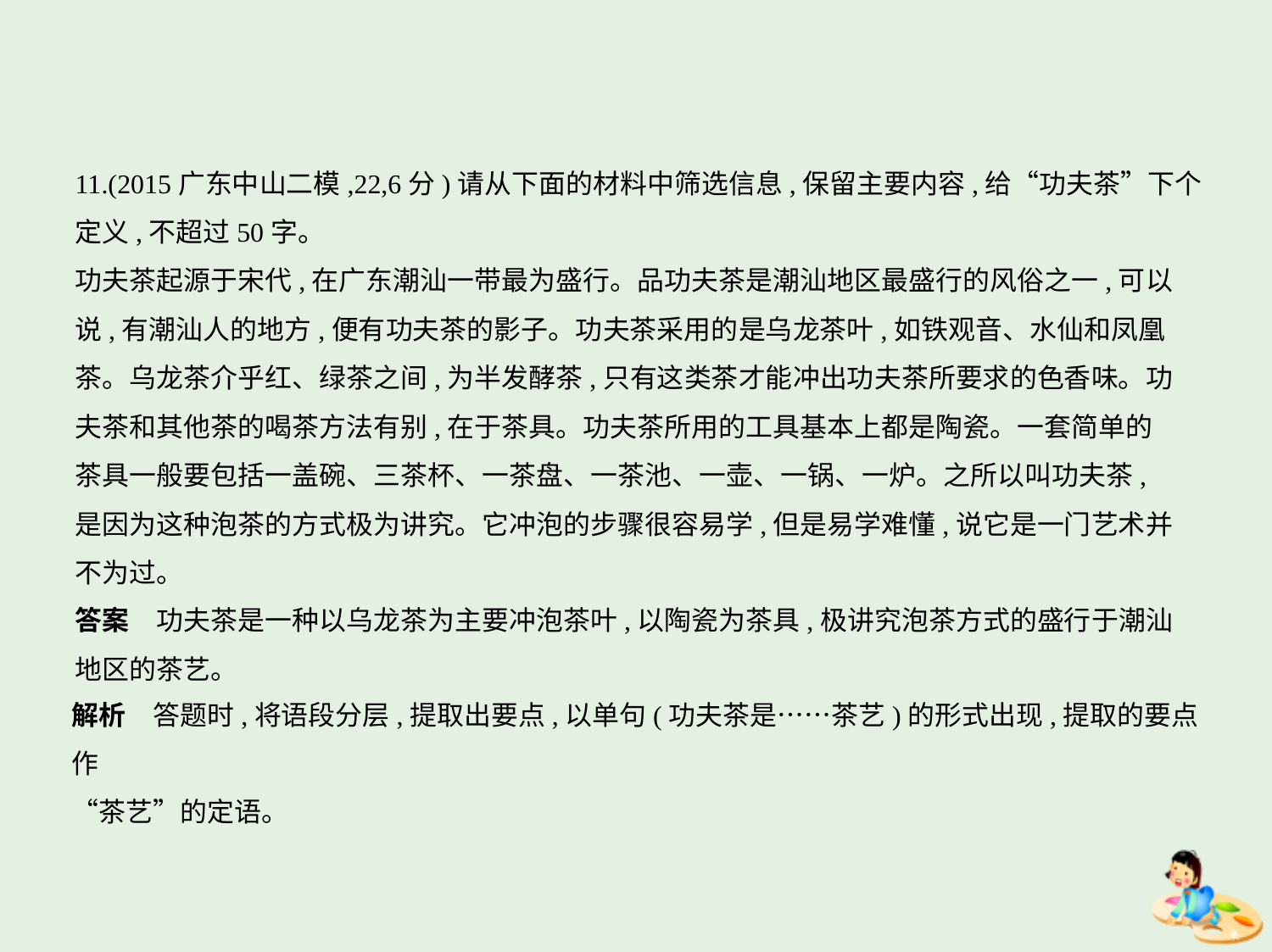

11.(2015广东中山二模,22,6分)请从下面的材料中筛选信息,保留主要内容,给“功夫茶”下个
定义,不超过50字。
功夫茶起源于宋代,在广东潮汕一带最为盛行。品功夫茶是潮汕地区最盛行的风俗之一,可以
说,有潮汕人的地方,便有功夫茶的影子。功夫茶采用的是乌龙茶叶,如铁观音、水仙和凤凰
茶。乌龙茶介乎红、绿茶之间,为半发酵茶,只有这类茶才能冲出功夫茶所要求的色香味。功
夫茶和其他茶的喝茶方法有别,在于茶具。功夫茶所用的工具基本上都是陶瓷。一套简单的
茶具一般要包括一盖碗、三茶杯、一茶盘、一茶池、一壶、一锅、一炉。之所以叫功夫茶,
是因为这种泡茶的方式极为讲究。它冲泡的步骤很容易学,但是易学难懂,说它是一门艺术并
不为过。
答案　功夫茶是一种以乌龙茶为主要冲泡茶叶,以陶瓷为茶具,极讲究泡茶方式的盛行于潮汕
地区的茶艺。
解析　答题时,将语段分层,提取出要点,以单句(功夫茶是……茶艺)的形式出现,提取的要点作
“茶艺”的定语。